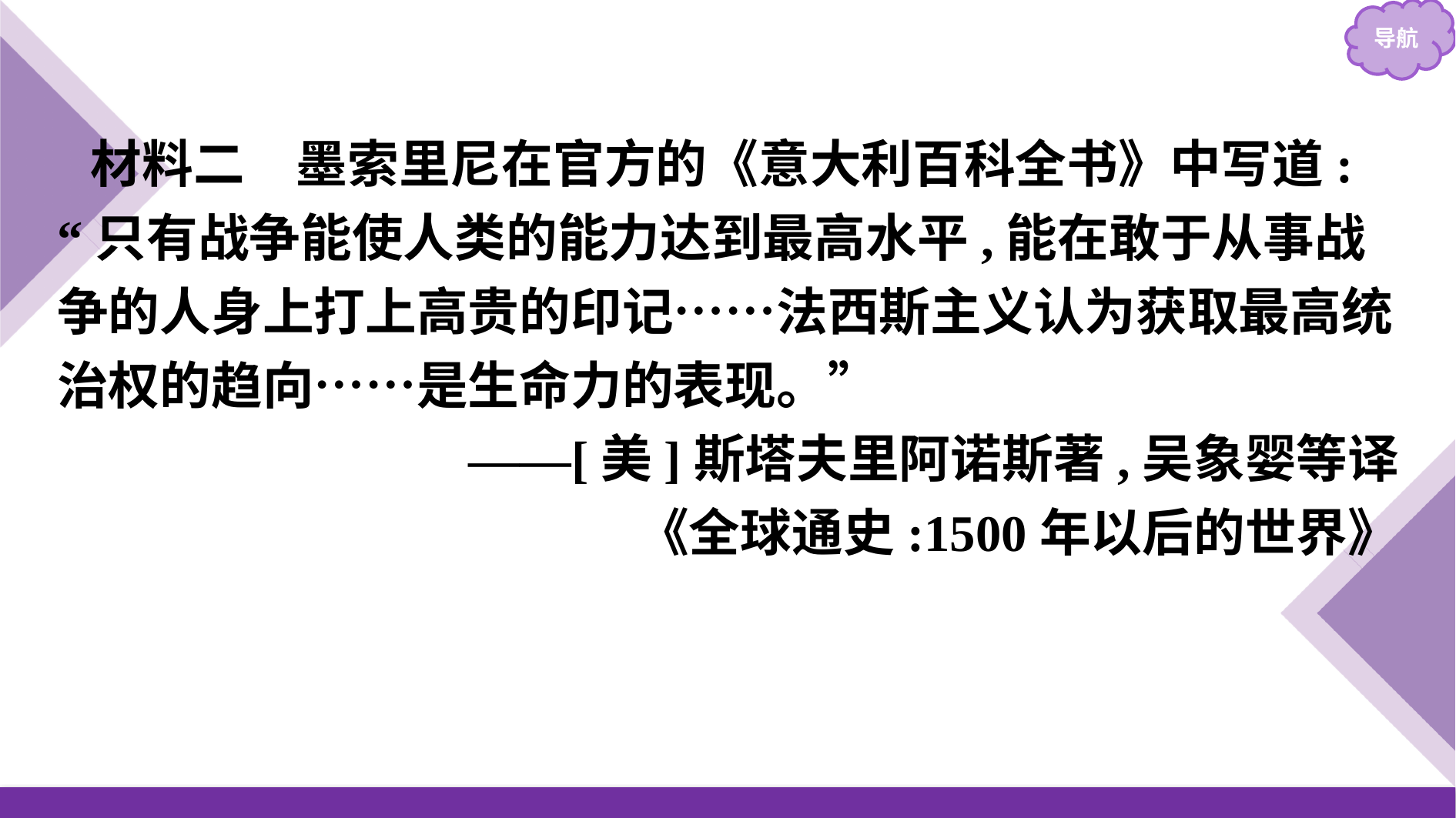

材料二　墨索里尼在官方的《意大利百科全书》中写道: “只有战争能使人类的能力达到最高水平,能在敢于从事战争的人身上打上高贵的印记……法西斯主义认为获取最高统治权的趋向……是生命力的表现。”
——[美]斯塔夫里阿诺斯著,吴象婴等译
《全球通史:1500年以后的世界》